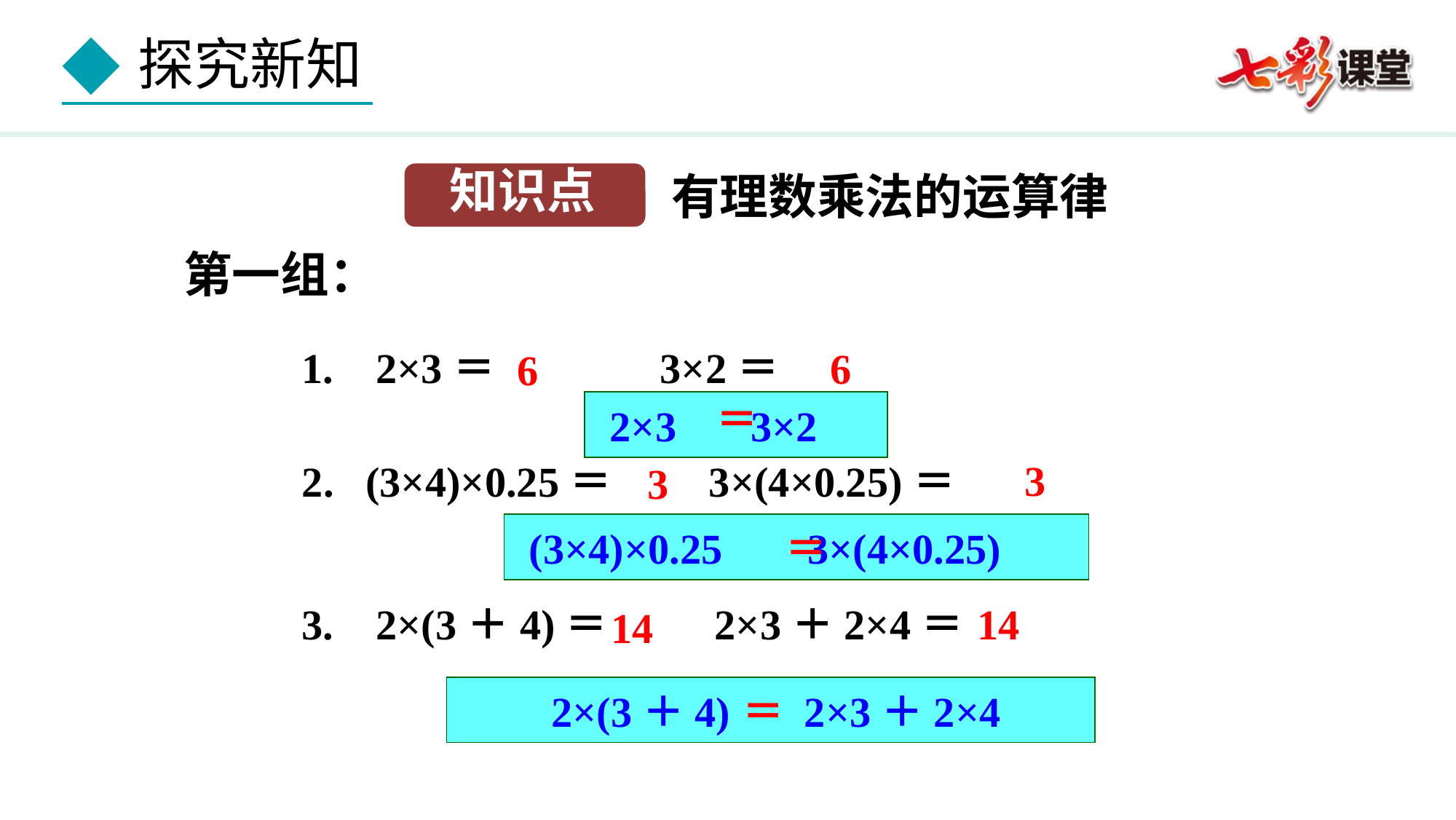

有理数乘法的运算律

知识点
 第一组：
1.    2×3＝                3×2＝
6
6
＝
 2×3       3×2
3
2.   (3×4)×0.25＝         3×(4×0.25)＝
3
 (3×4)×0.25        3×(4×0.25)
＝
3.    2×(3＋4)＝          2×3＋2×4＝
14
14
 2×(3＋4)       2×3＋2×4
＝